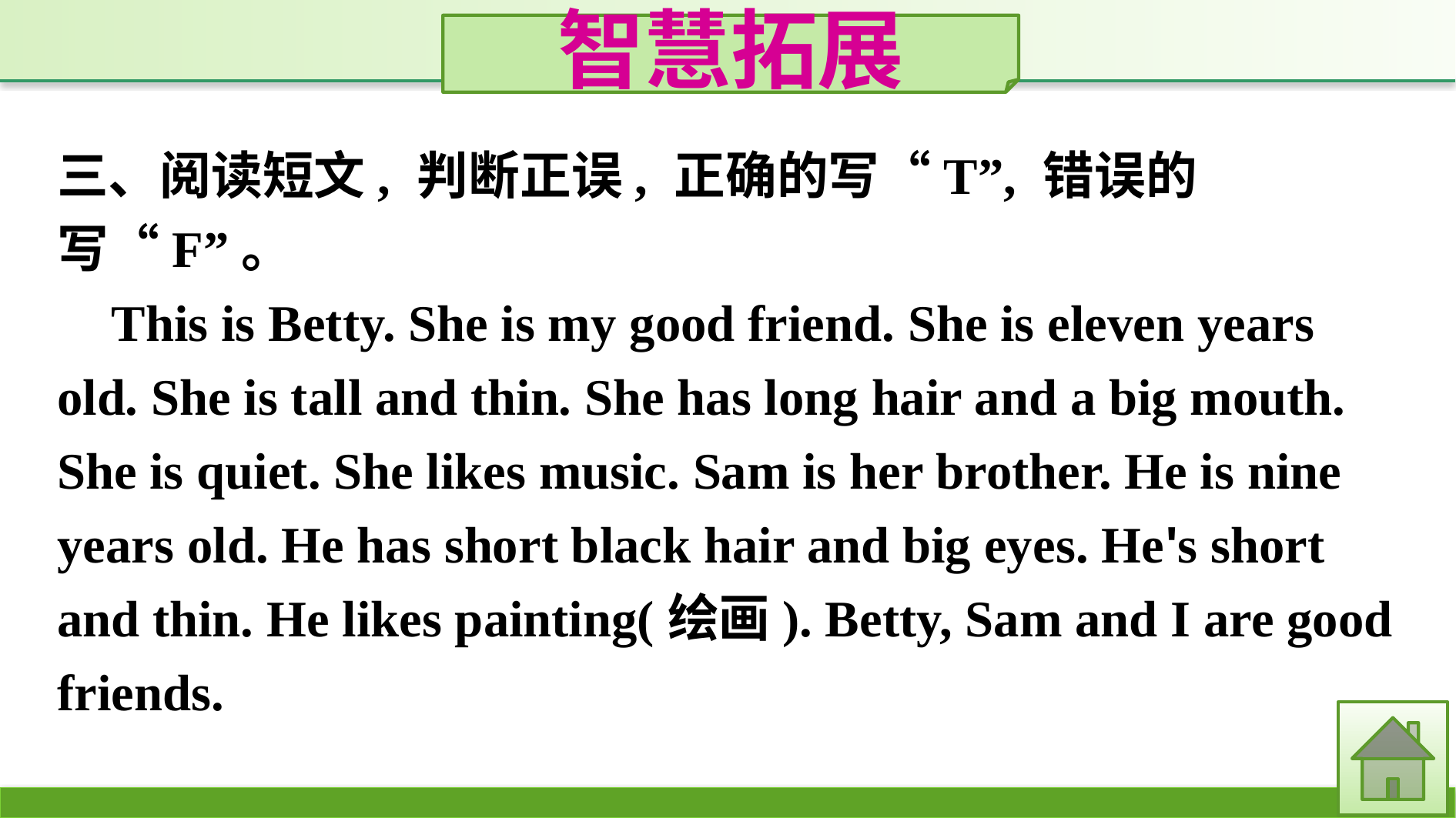

智慧拓展
三、阅读短文, 判断正误, 正确的写“T”, 错误的写“F”。
 This is Betty. She is my good friend. She is eleven years old. She is tall and thin. She has long hair and a big mouth. She is quiet. She likes music. Sam is her brother. He is nine years old. He has short black hair and big eyes. He's short and thin. He likes painting(绘画). Betty, Sam and I are good friends.